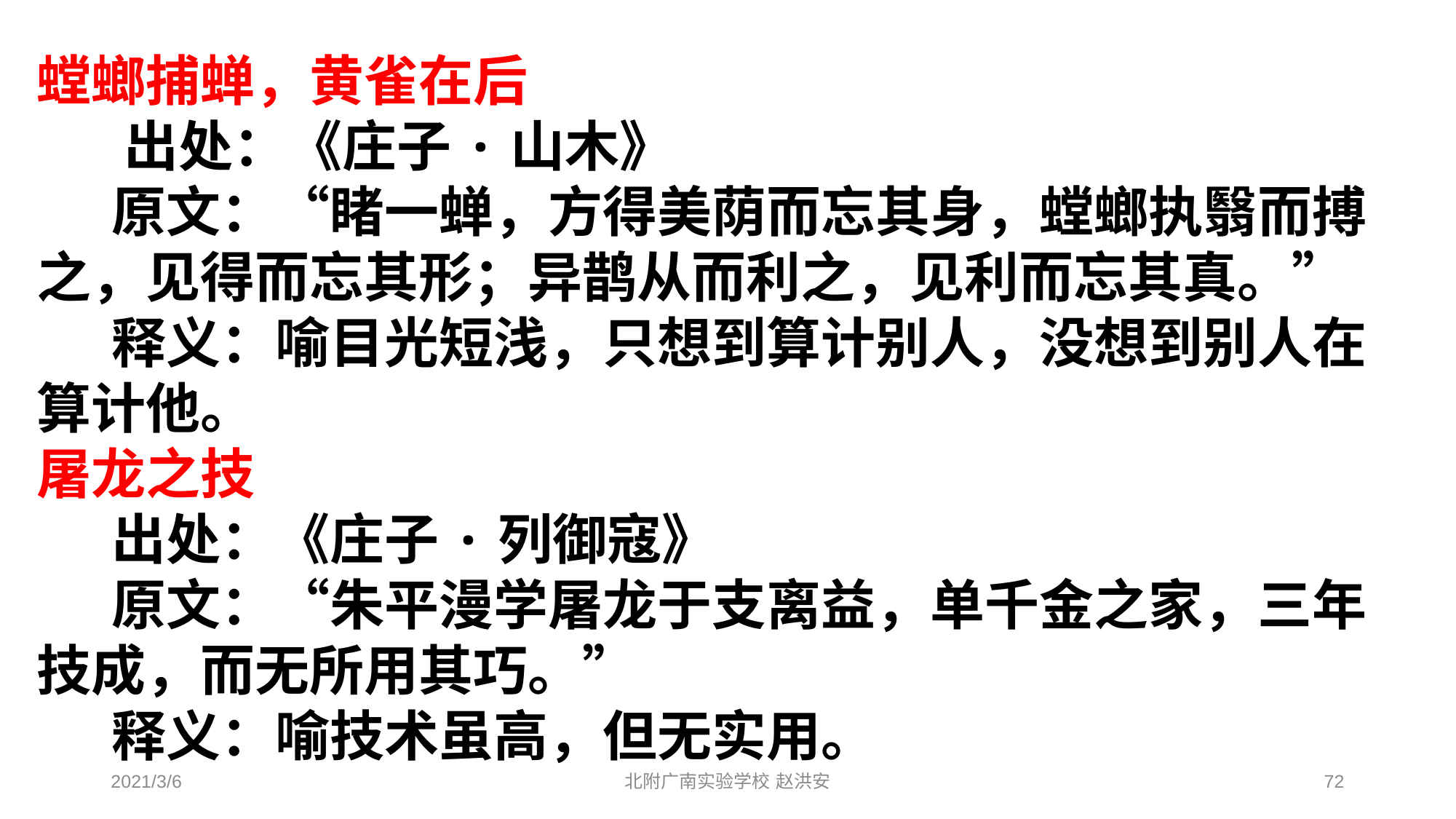

螳螂捕蝉，黄雀在后
      出处：《庄子·山木》
     原文：“睹一蝉，方得美荫而忘其身，螳螂执翳而搏之，见得而忘其形；异鹊从而利之，见利而忘其真。”
     释义：喻目光短浅，只想到算计别人，没想到别人在算计他。
屠龙之技
     出处：《庄子·列御寇》
     原文：“朱平漫学屠龙于支离益，单千金之家，三年技成，而无所用其巧。”
     释义：喻技术虽高，但无实用。
2021/3/6
北附广南实验学校 赵洪安
72